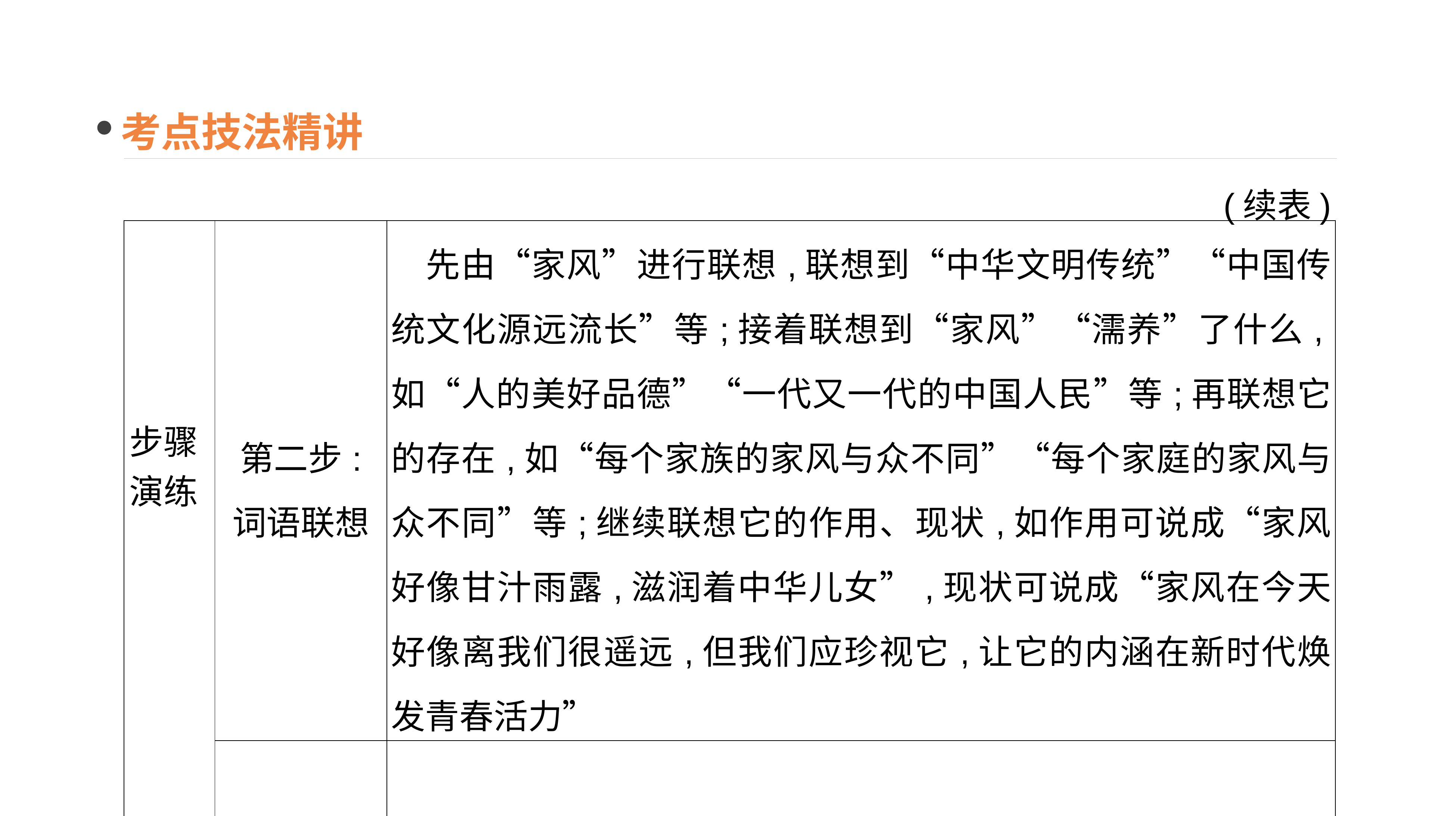

考点技法精讲

(续表)
| 步骤演练 | 第二步: 词语联想 | 先由“家风”进行联想,联想到“中华文明传统”“中国传统文化源远流长”等;接着联想到“家风”“濡养”了什么,如“人的美好品德”“一代又一代的中国人民”等;再联想它的存在,如“每个家族的家风与众不同”“每个家庭的家风与众不同”等;继续联想它的作用、现状,如作用可说成“家风好像甘汁雨露,滋润着中华儿女”,现状可说成“家风在今天好像离我们很遥远,但我们应珍视它,让它的内涵在新时代焕发青春活力” |
| --- | --- | --- |
|  | 第三步: 整合答案 | 对所联想的内容进行整合,将其写成完整的一段话 |